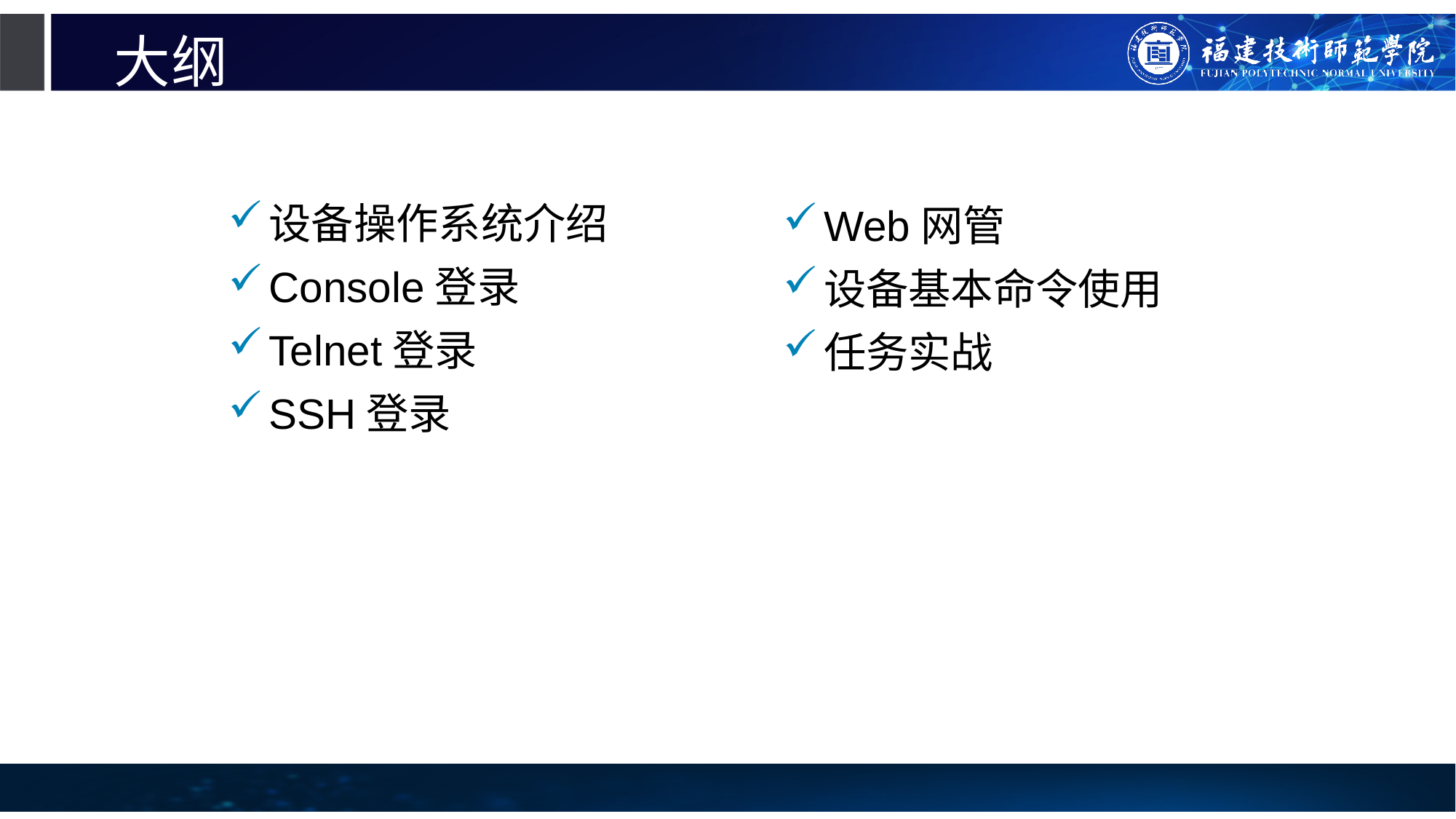

# 大纲
设备操作系统介绍
Console登录
Telnet登录
SSH登录

Web网管
设备基本命令使用
任务实战